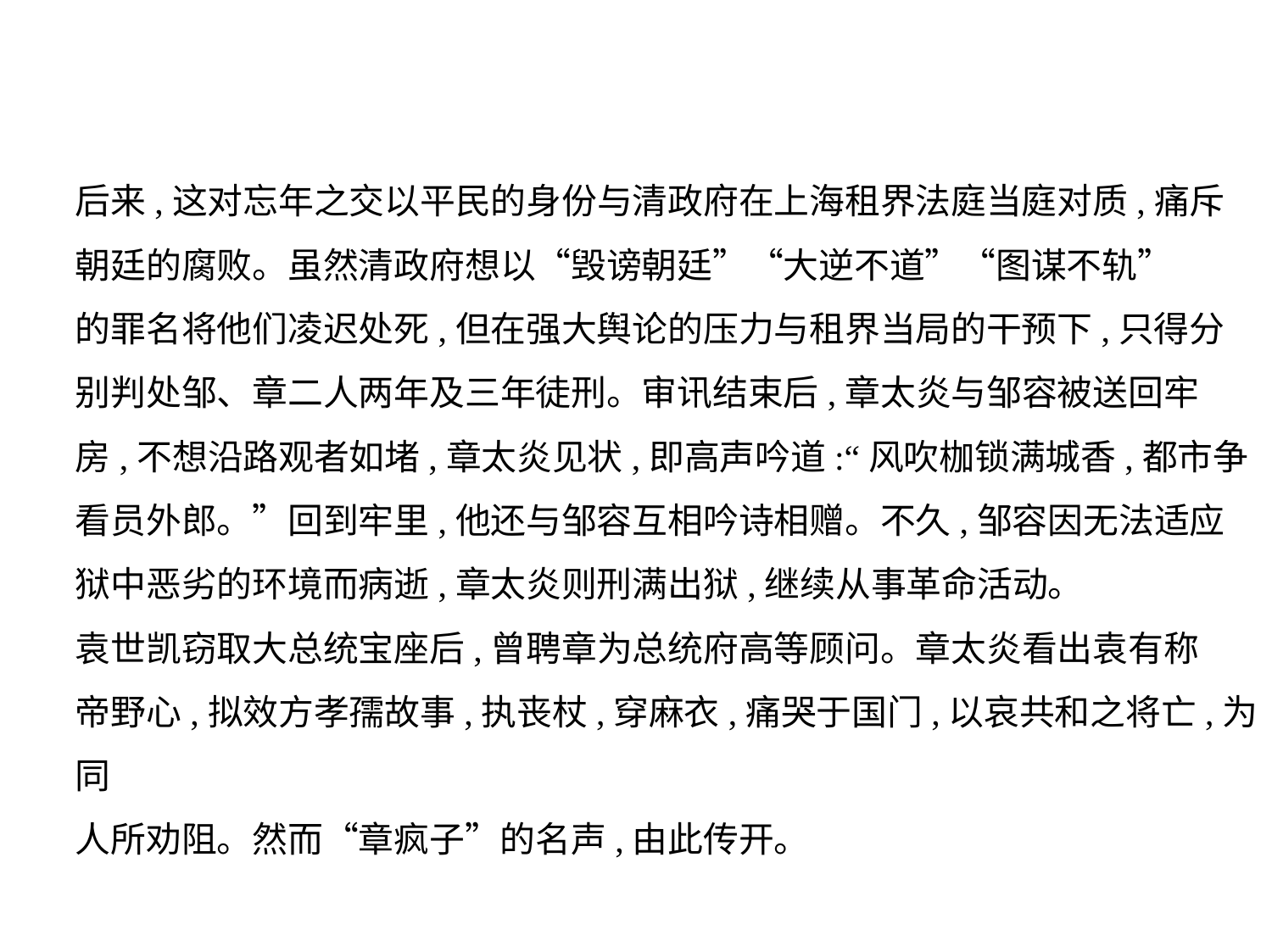

后来,这对忘年之交以平民的身份与清政府在上海租界法庭当庭对质,痛斥
朝廷的腐败。虽然清政府想以“毁谤朝廷”“大逆不道”“图谋不轨”
的罪名将他们凌迟处死,但在强大舆论的压力与租界当局的干预下,只得分
别判处邹、章二人两年及三年徒刑。审讯结束后,章太炎与邹容被送回牢
房,不想沿路观者如堵,章太炎见状,即高声吟道:“风吹枷锁满城香,都市争
看员外郎。”回到牢里,他还与邹容互相吟诗相赠。不久,邹容因无法适应
狱中恶劣的环境而病逝,章太炎则刑满出狱,继续从事革命活动。
袁世凯窃取大总统宝座后,曾聘章为总统府高等顾问。章太炎看出袁有称
帝野心,拟效方孝孺故事,执丧杖,穿麻衣,痛哭于国门,以哀共和之将亡,为同
人所劝阻。然而“章疯子”的名声,由此传开。